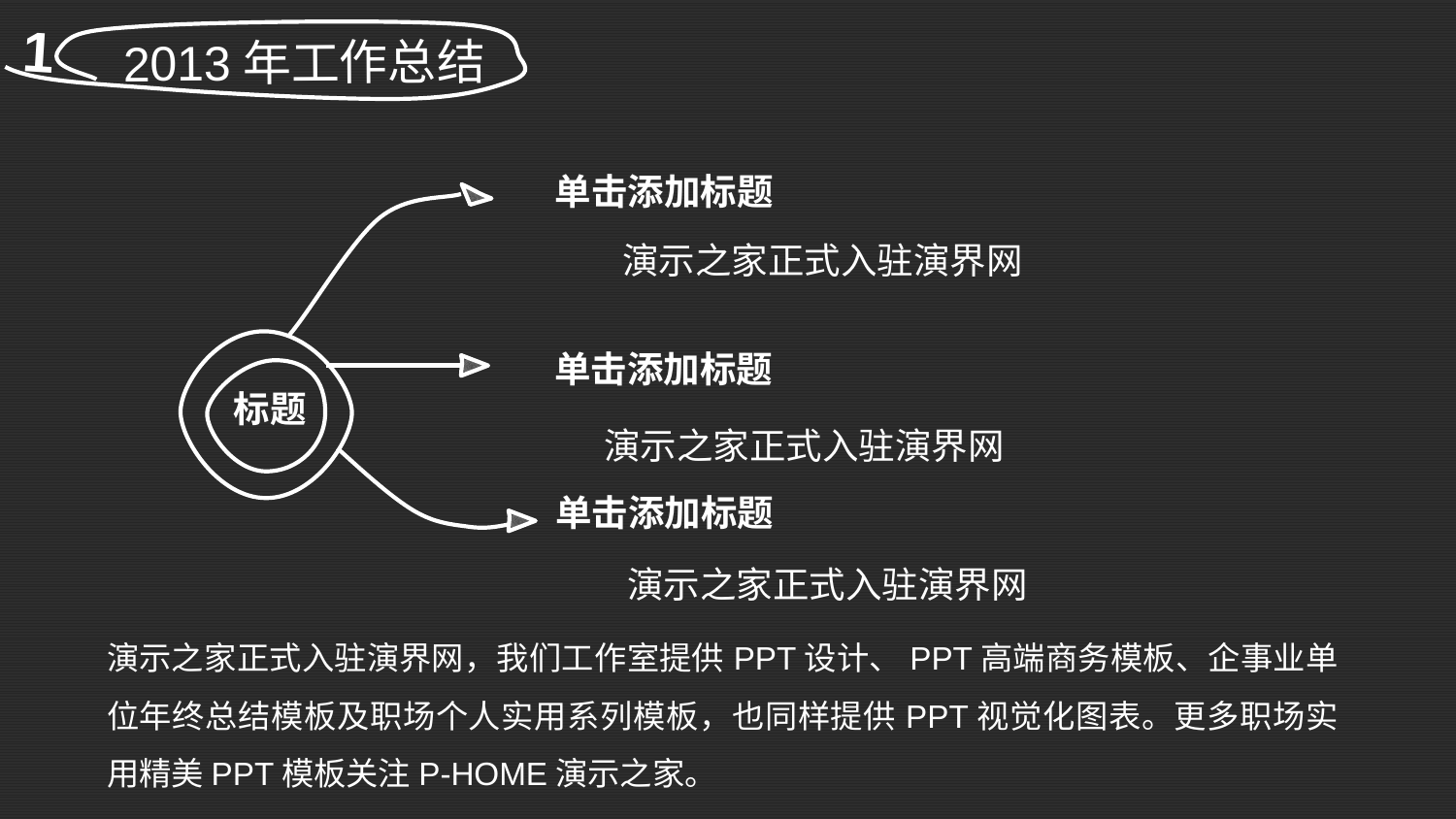

2013年工作总结
1
单击添加标题

演示之家正式入驻演界网

标题
单击添加标题

演示之家正式入驻演界网

单击添加标题
演示之家正式入驻演界网
演示之家正式入驻演界网，我们工作室提供PPT设计、PPT高端商务模板、企事业单位年终总结模板及职场个人实用系列模板，也同样提供PPT视觉化图表。更多职场实用精美PPT模板关注P-HOME演示之家。